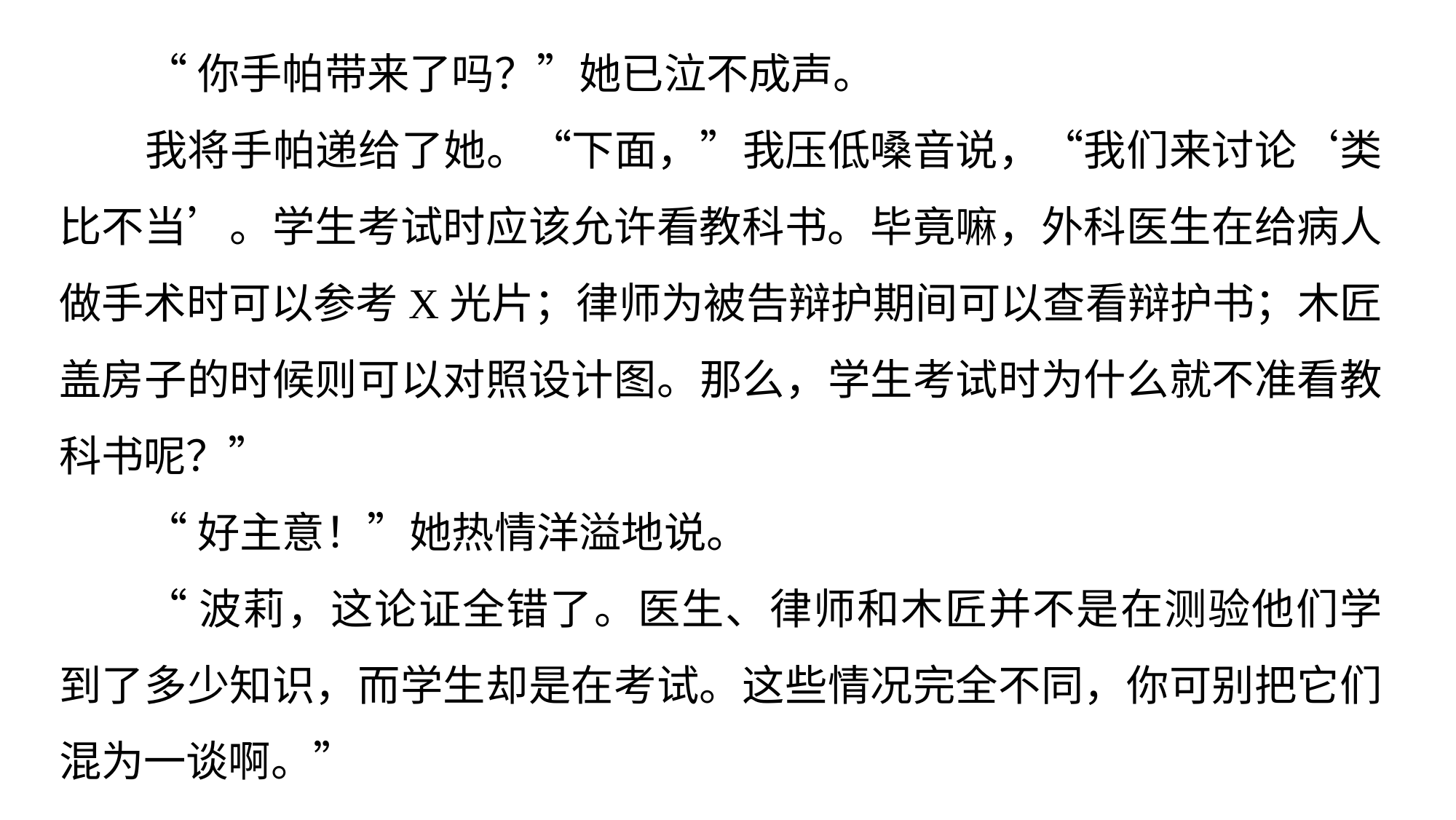

“你手帕带来了吗？”她已泣不成声。
我将手帕递给了她。“下面，”我压低嗓音说，“我们来讨论‘类比不当’。学生考试时应该允许看教科书。毕竟嘛，外科医生在给病人做手术时可以参考X光片；律师为被告辩护期间可以查看辩护书；木匠盖房子的时候则可以对照设计图。那么，学生考试时为什么就不准看教科书呢？”
“好主意！”她热情洋溢地说。
“波莉，这论证全错了。医生、律师和木匠并不是在测验他们学到了多少知识，而学生却是在考试。这些情况完全不同，你可别把它们混为一谈啊。”